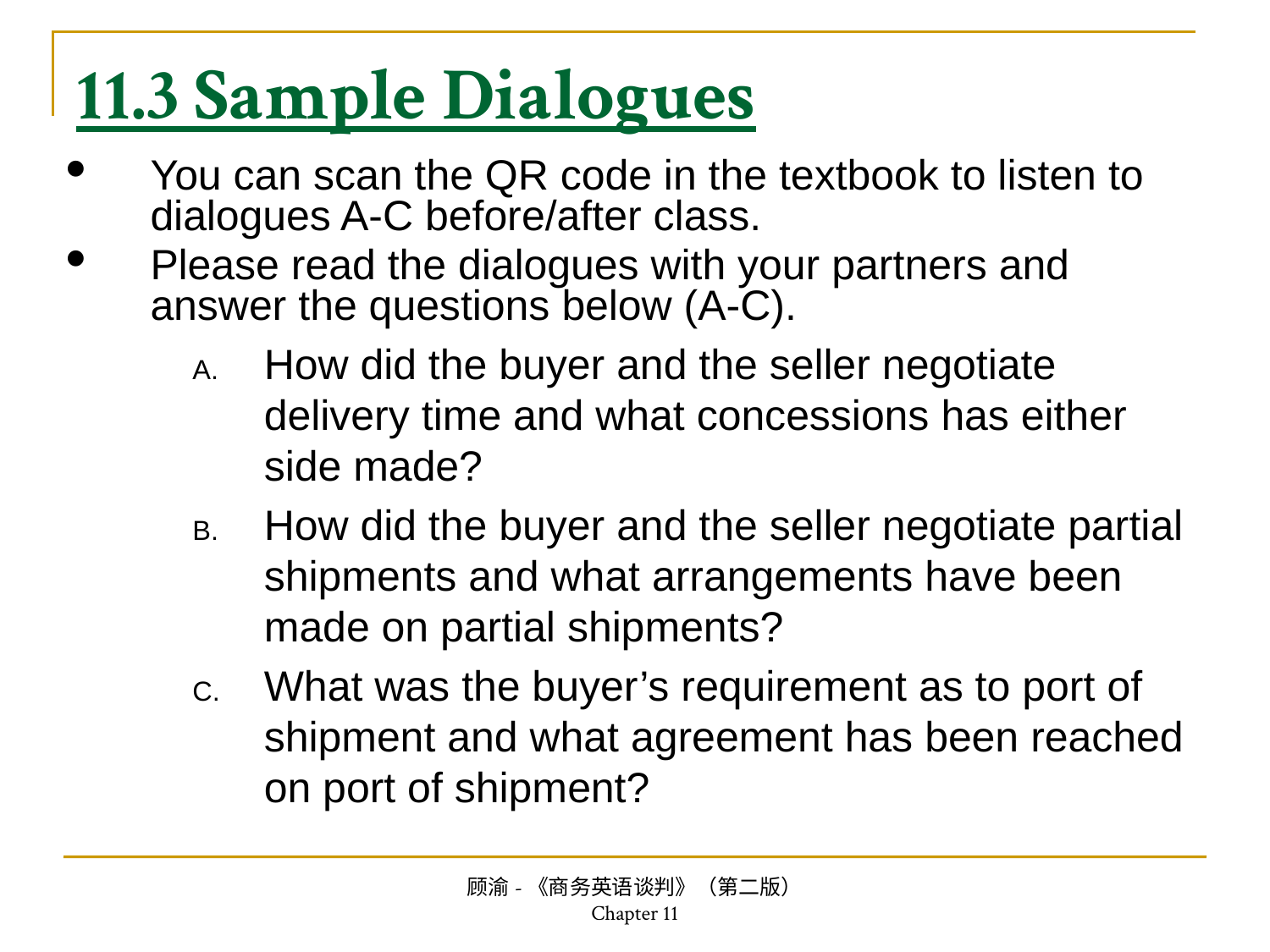

# 11.3 Sample Dialogues
You can scan the QR code in the textbook to listen to dialogues A-C before/after class.
Please read the dialogues with your partners and answer the questions below (A-C).
How did the buyer and the seller negotiate delivery time and what concessions has either side made?
How did the buyer and the seller negotiate partial shipments and what arrangements have been made on partial shipments?
What was the buyer’s requirement as to port of shipment and what agreement has been reached on port of shipment?

19
顾渝-《商务英语谈判》（第二版） Chapter 11